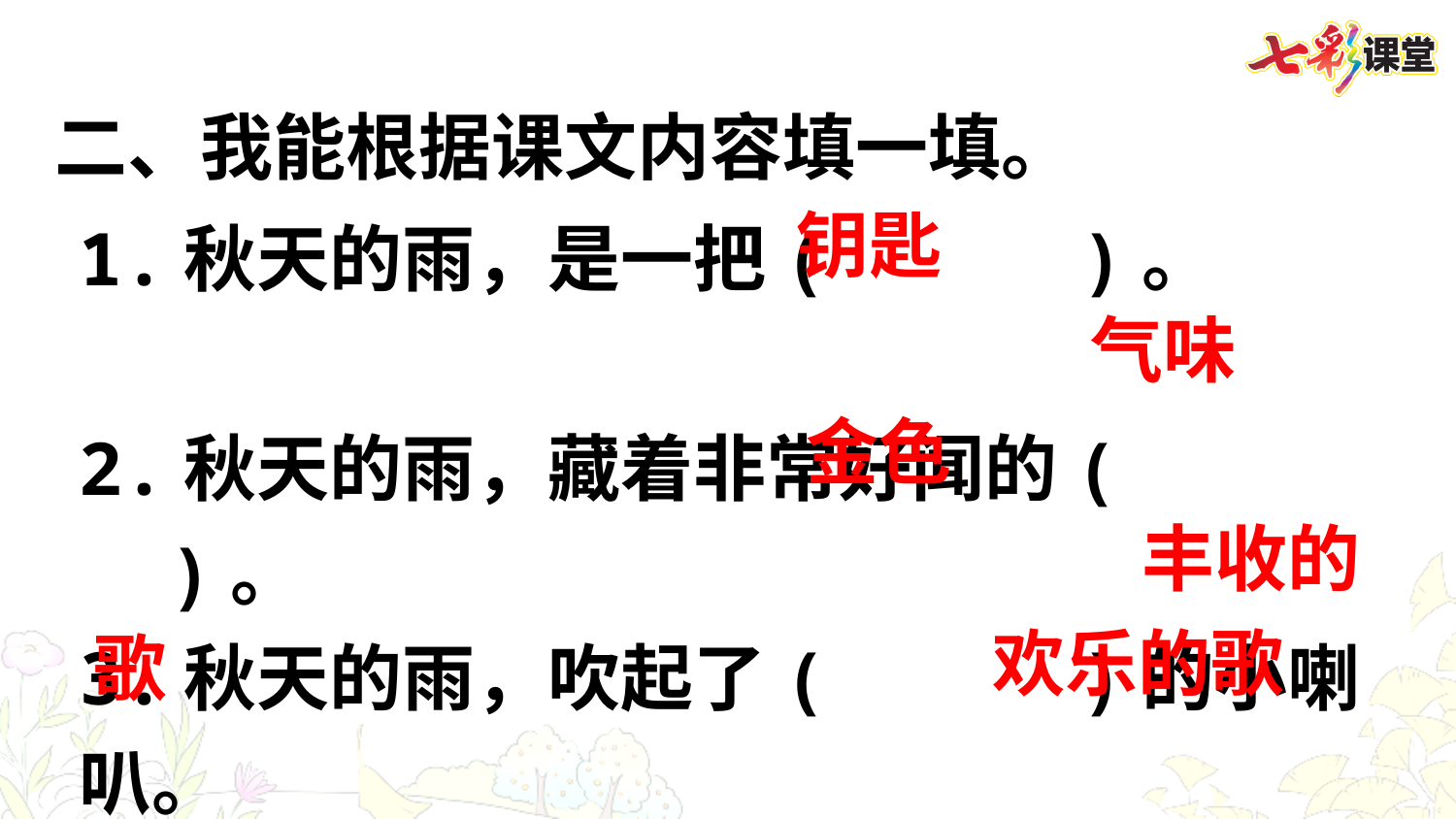

二、我能根据课文内容填一填。
1.秋天的雨，是一把(　　　)。
2.秋天的雨，藏着非常好闻的(　　　)。
3.秋天的雨，吹起了(　　　)的小喇叭。
4.秋天的雨，带给大地的是一曲(
   )，带给小朋友的是一首(　　　　)。
钥匙
气味
金色
丰收的
欢乐的歌
歌